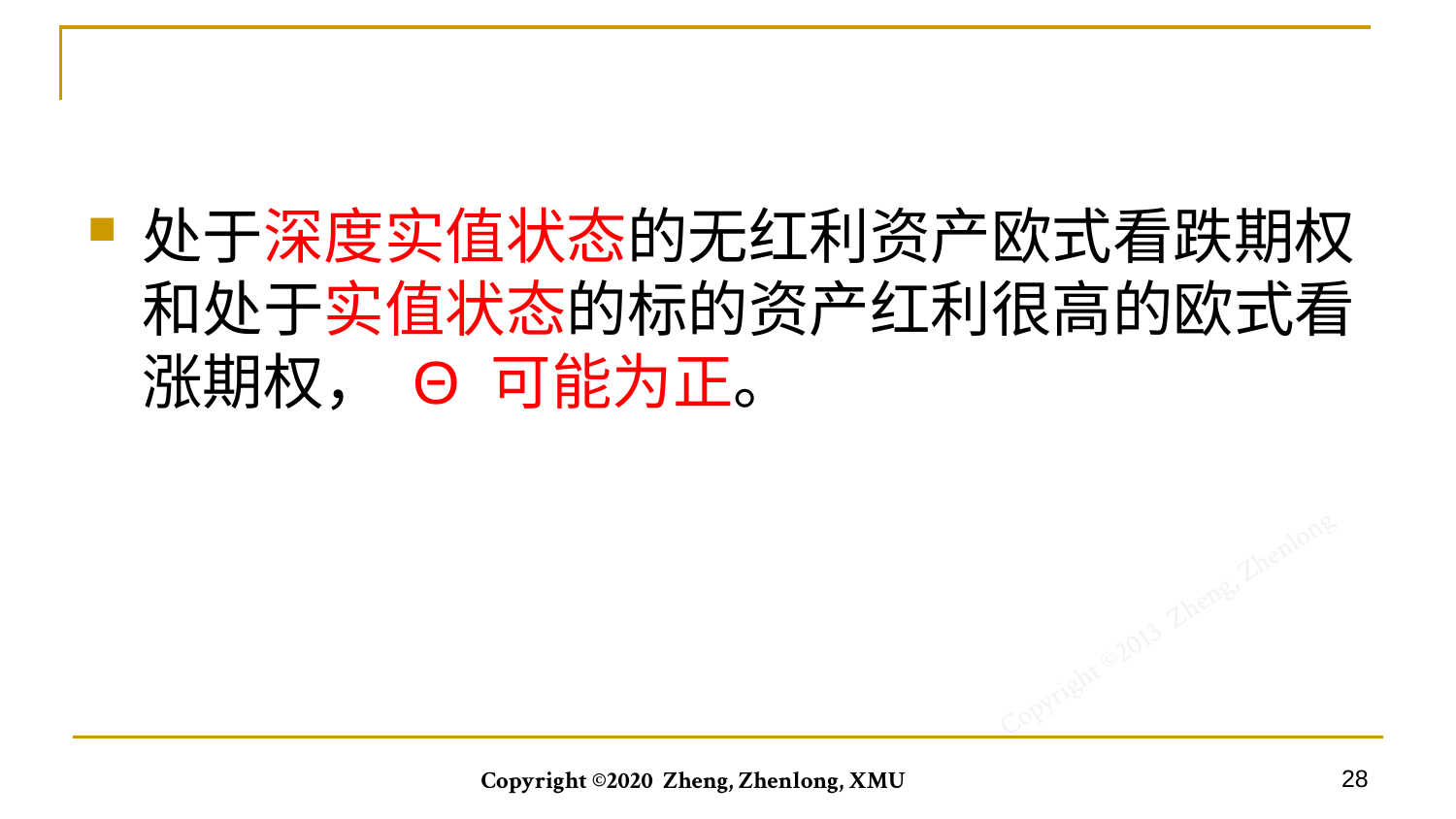

#
处于深度实值状态的无红利资产欧式看跌期权和处于实值状态的标的资产红利很高的欧式看涨期权， Θ 可能为正。

28
Copyright ©2020  Zheng, Zhenlong, XMU